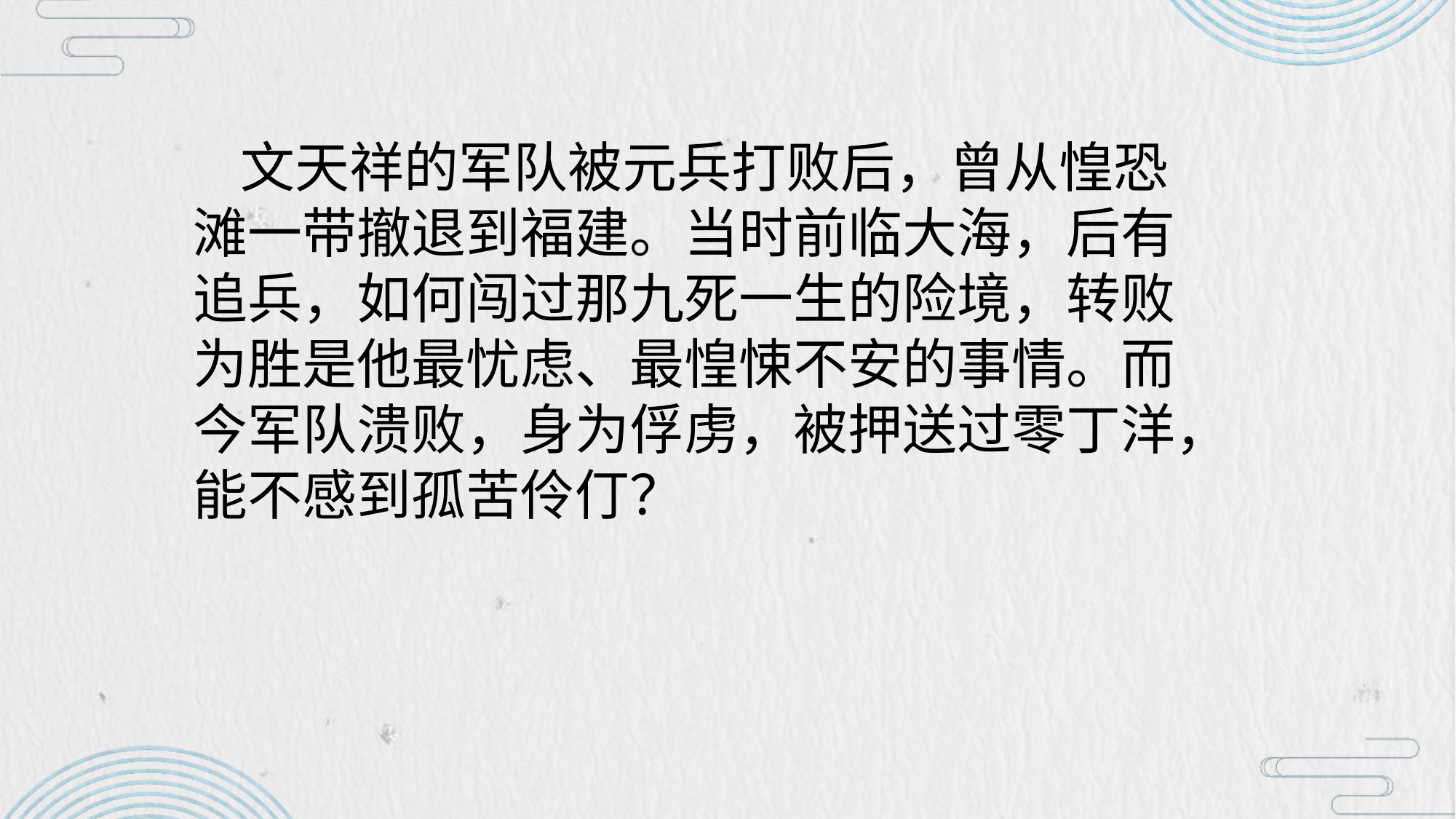

#

    文天祥的军队被元兵打败后，曾从惶恐滩一带撤退到福建。当时前临大海，后有追兵，如何闯过那九死一生的险境，转败为胜是他最忧虑、最惶悚不安的事情。而今军队溃败，身为俘虏，被押送过零丁洋，能不感到孤苦伶仃？